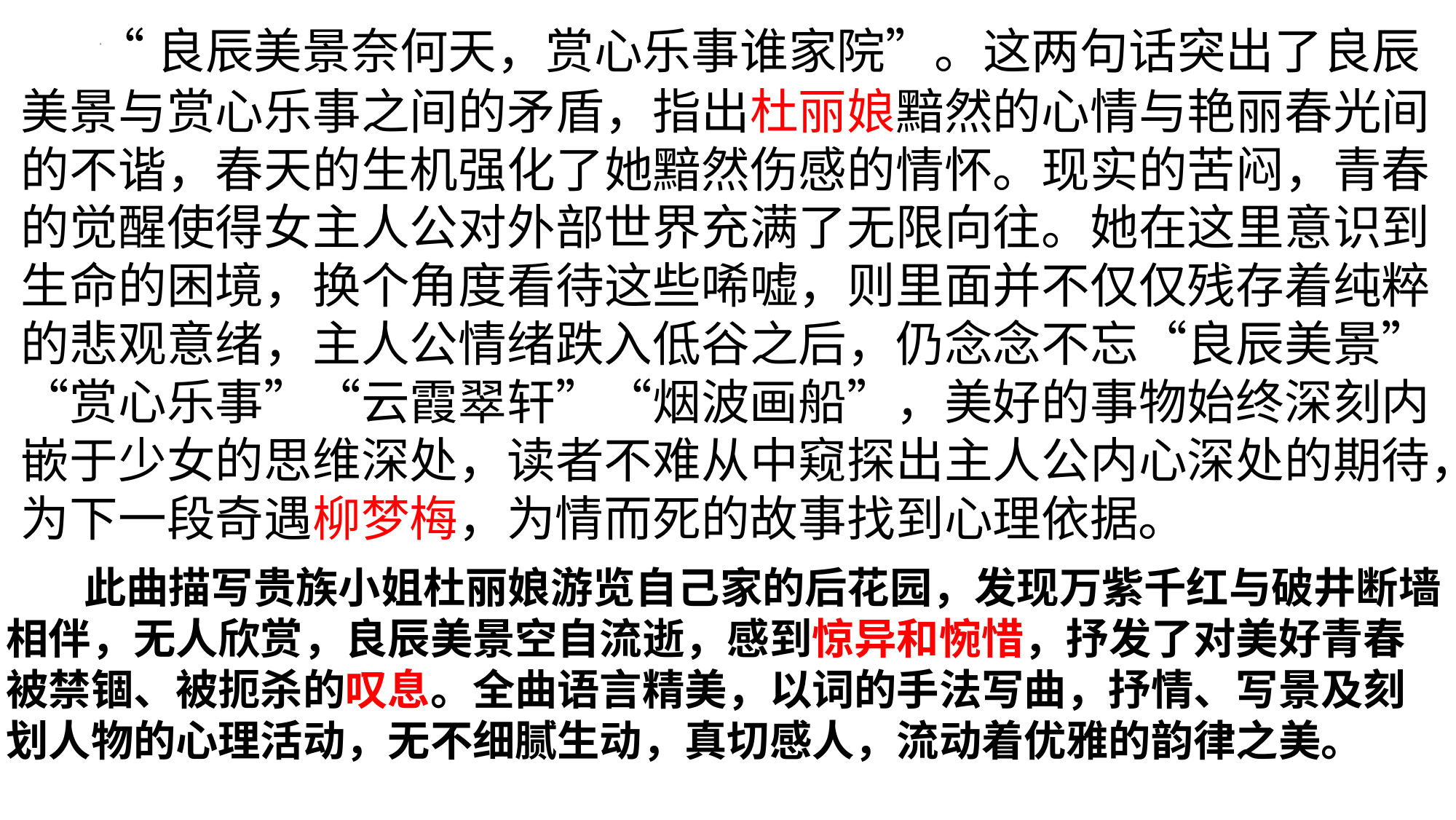

“良辰美景奈何天，赏心乐事谁家院”。这两句话突出了良辰美景与赏心乐事之间的矛盾，指出杜丽娘黯然的心情与艳丽春光间的不谐，春天的生机强化了她黯然伤感的情怀。现实的苦闷，青春的觉醒使得女主人公对外部世界充满了无限向往。她在这里意识到生命的困境，换个角度看待这些唏嘘，则里面并不仅仅残存着纯粹的悲观意绪，主人公情绪跌入低谷之后，仍念念不忘“良辰美景”“赏心乐事”“云霞翠轩”“烟波画船”，美好的事物始终深刻内嵌于少女的思维深处，读者不难从中窥探出主人公内心深处的期待，为下一段奇遇柳梦梅，为情而死的故事找到心理依据。
       此曲描写贵族小姐杜丽娘游览自己家的后花园，发现万紫千红与破井断墙相伴，无人欣赏，良辰美景空自流逝，感到惊异和惋惜，抒发了对美好青春被禁锢、被扼杀的叹息。全曲语言精美，以词的手法写曲，抒情、写景及刻划人物的心理活动，无不细腻生动，真切感人，流动着优雅的韵律之美。